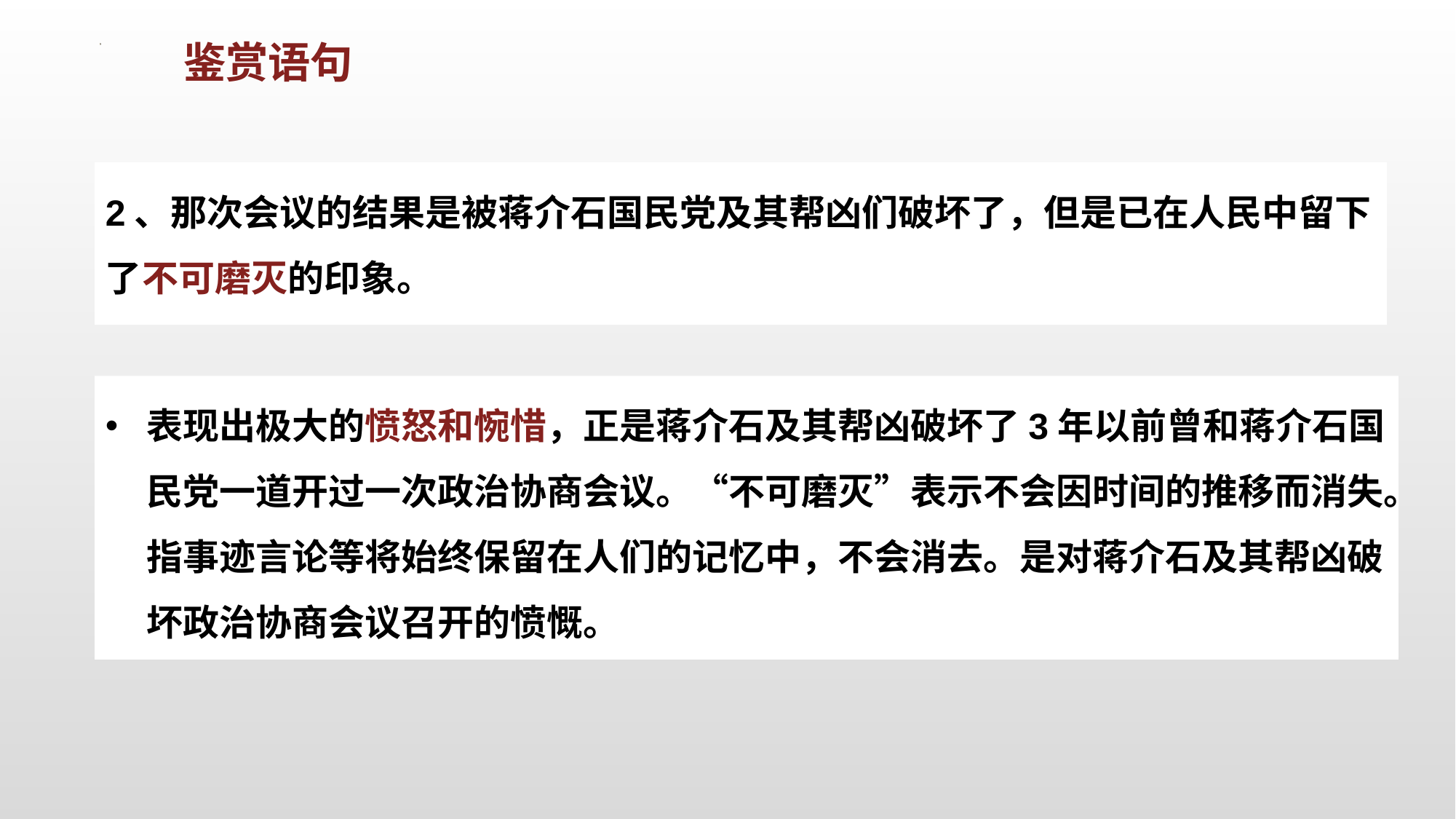

鉴赏语句
2、那次会议的结果是被蒋介石国民党及其帮凶们破坏了，但是已在人民中留下了不可磨灭的印象。
表现出极大的愤怒和惋惜，正是蒋介石及其帮凶破坏了3年以前曾和蒋介石国民党一道开过一次政治协商会议。“不可磨灭”表示不会因时间的推移而消失。指事迹言论等将始终保留在人们的记忆中，不会消去。是对蒋介石及其帮凶破坏政治协商会议召开的愤慨。